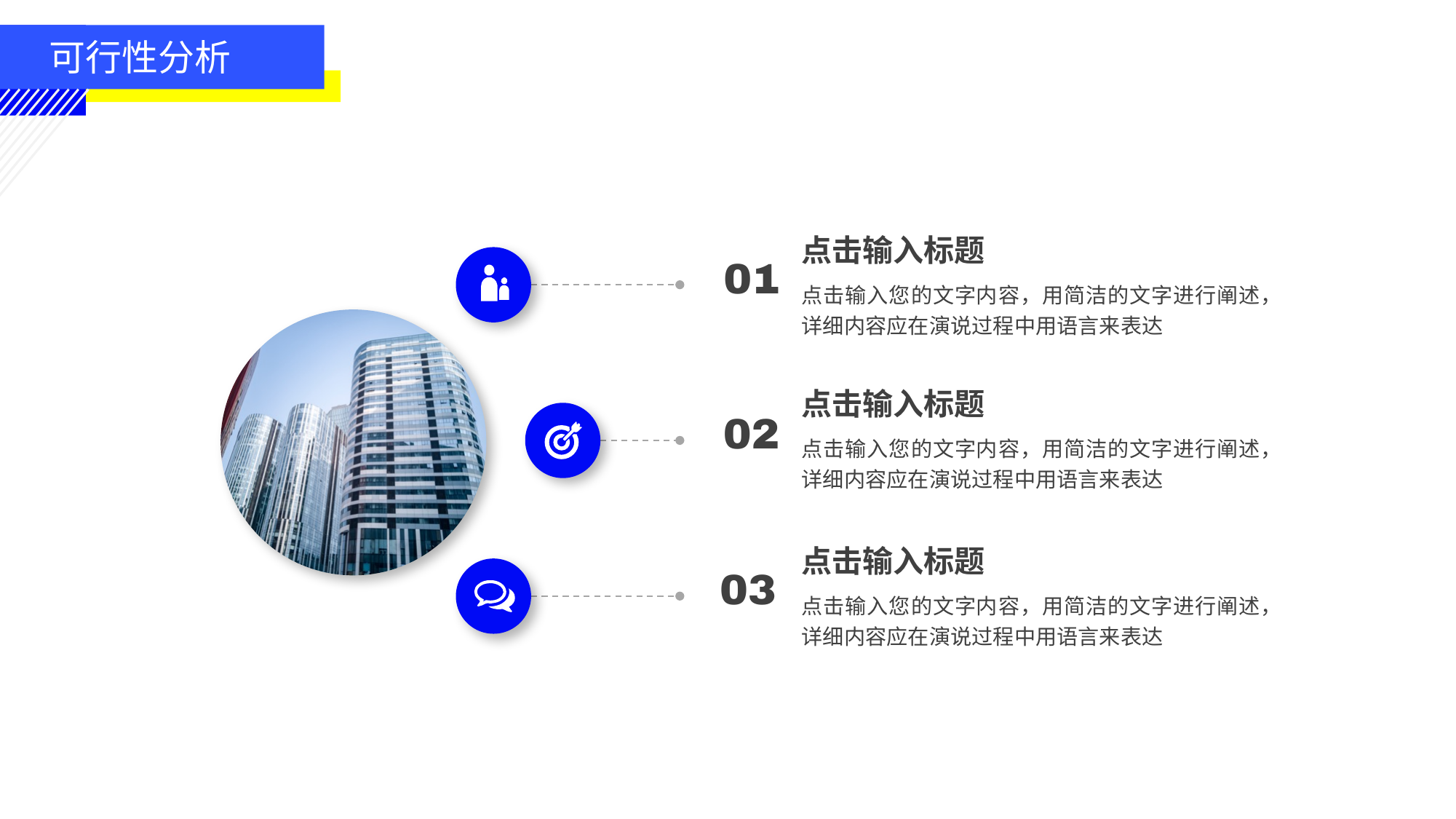

可行性分析
点击输入标题

01

点击输入您的文字内容，用简洁的文字进行阐述，详细内容应在演说过程中用语言来表达

点击输入标题

02

点击输入您的文字内容，用简洁的文字进行阐述，详细内容应在演说过程中用语言来表达
点击输入标题

03

点击输入您的文字内容，用简洁的文字进行阐述，详细内容应在演说过程中用语言来表达